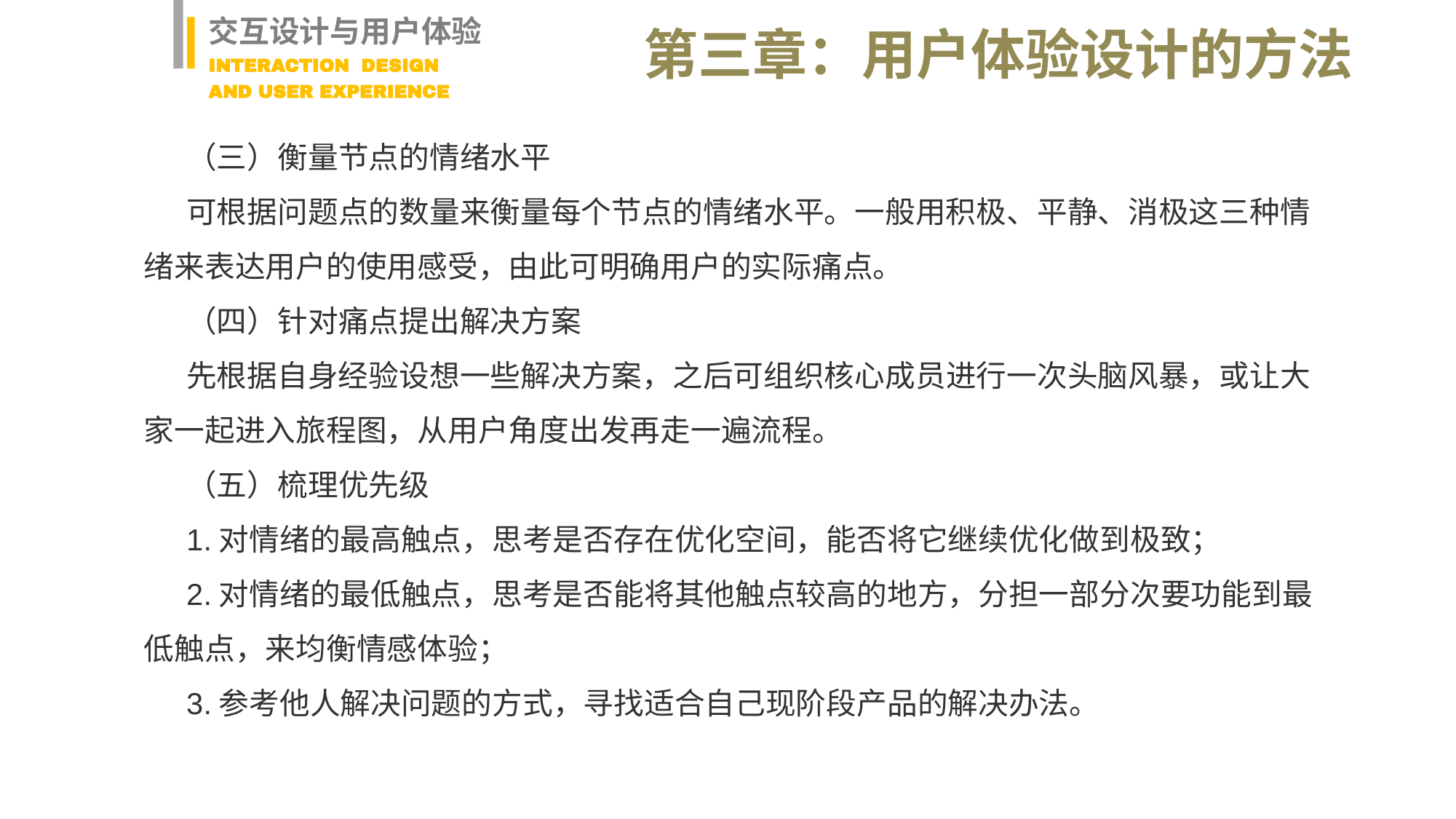

交互设计与用户体验
INTERACTION  DESIGN
AND USER EXPERIENCE
第三章：用户体验设计的方法

（三）衡量节点的情绪水平
可根据问题点的数量来衡量每个节点的情绪水平。一般用积极、平静、消极这三种情绪来表达用户的使用感受，由此可明确用户的实际痛点。
（四）针对痛点提出解决方案
先根据自身经验设想一些解决方案，之后可组织核心成员进行一次头脑风暴，或让大家一起进入旅程图，从用户角度出发再走一遍流程。
（五）梳理优先级
1.对情绪的最高触点，思考是否存在优化空间，能否将它继续优化做到极致；
2.对情绪的最低触点，思考是否能将其他触点较高的地方，分担一部分次要功能到最低触点，来均衡情感体验；
3.参考他人解决问题的方式，寻找适合自己现阶段产品的解决办法。